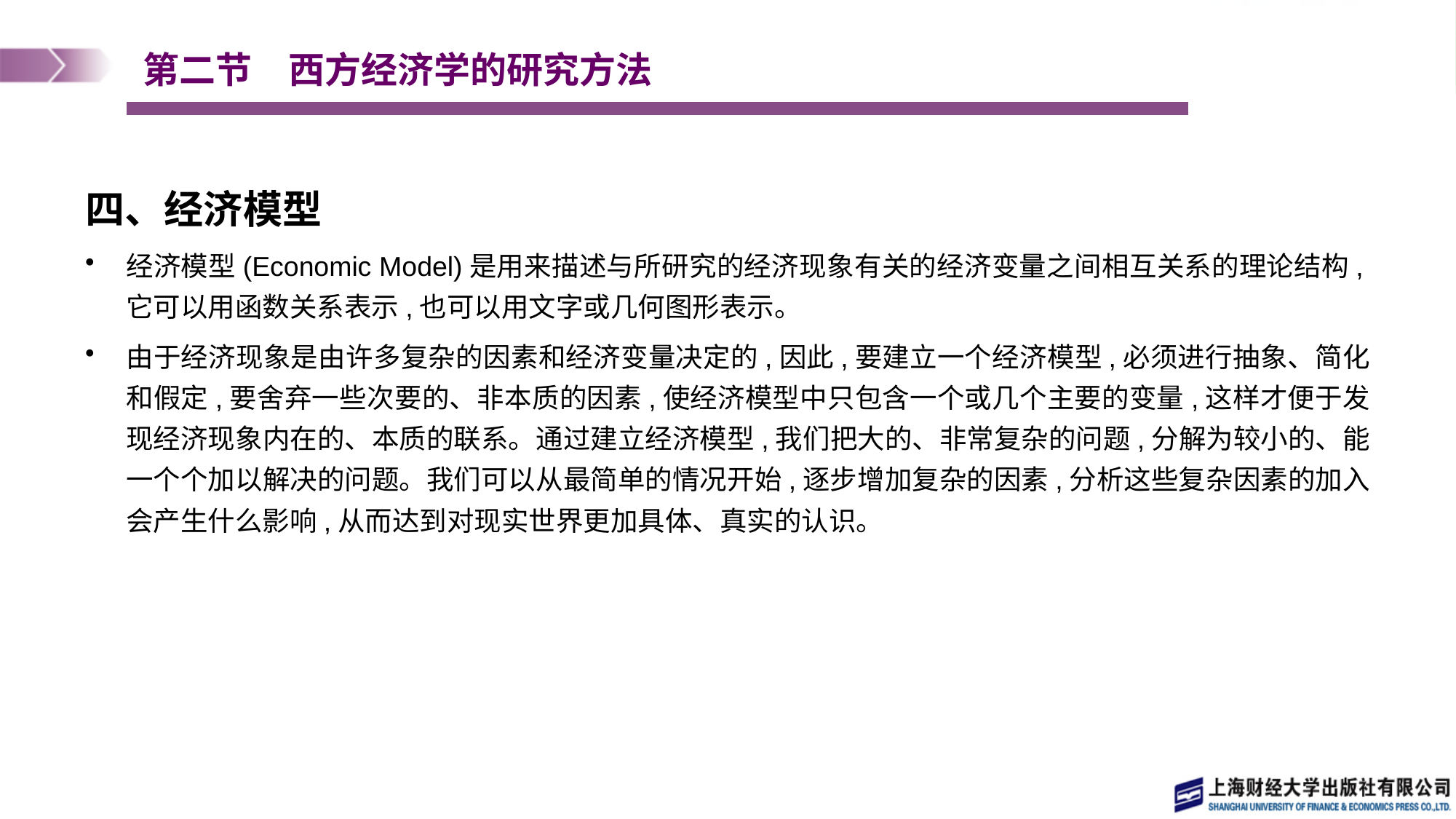

# 第二节　西方经济学的研究方法
四、经济模型
经济模型(Economic Model)是用来描述与所研究的经济现象有关的经济变量之间相互关系的理论结构,它可以用函数关系表示,也可以用文字或几何图形表示。
由于经济现象是由许多复杂的因素和经济变量决定的,因此,要建立一个经济模型,必须进行抽象、简化和假定,要舍弃一些次要的、非本质的因素,使经济模型中只包含一个或几个主要的变量,这样才便于发现经济现象内在的、本质的联系。通过建立经济模型,我们把大的、非常复杂的问题,分解为较小的、能一个个加以解决的问题。我们可以从最简单的情况开始,逐步增加复杂的因素,分析这些复杂因素的加入会产生什么影响,从而达到对现实世界更加具体、真实的认识。